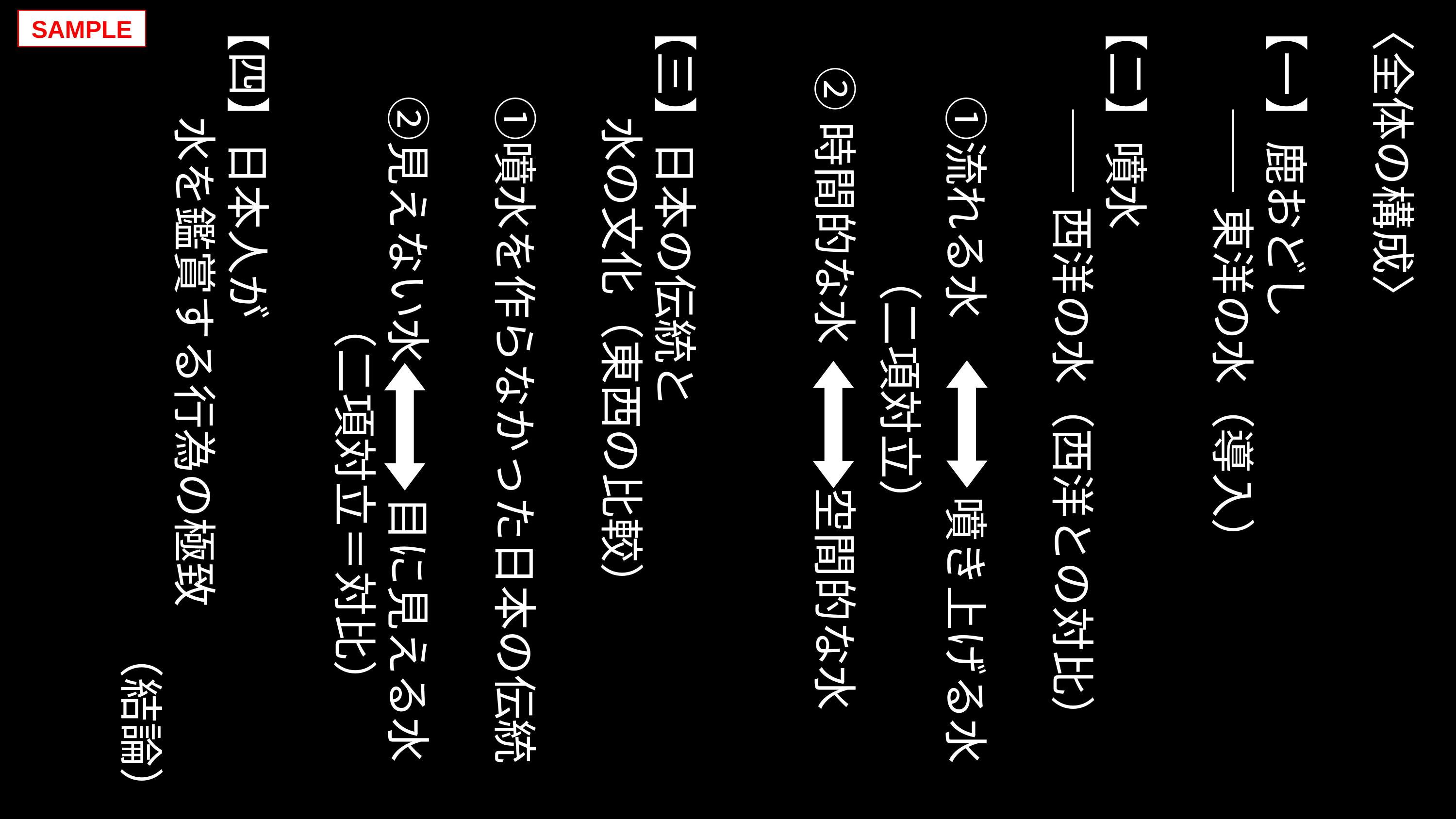

〈全体の構成〉

【一】鹿おどし
          ――東洋の水（導入）

【二】噴水
          ——西洋の水（西洋との対比）

　　①流れる水　　　　噴き上げる水
                        （二項対立）
      ②時間的な水　　　 空間的な水

【三】日本の伝統と
          水の文化（東西の比較）

　　①噴水を作らなかった日本の伝統

　　②見えない水　　　目に見える水
　　　　　　   （二項対立＝対比）

【四】日本人が
          水を鑑賞する行為の極致
（結論）
SAMPLE
v
v
v